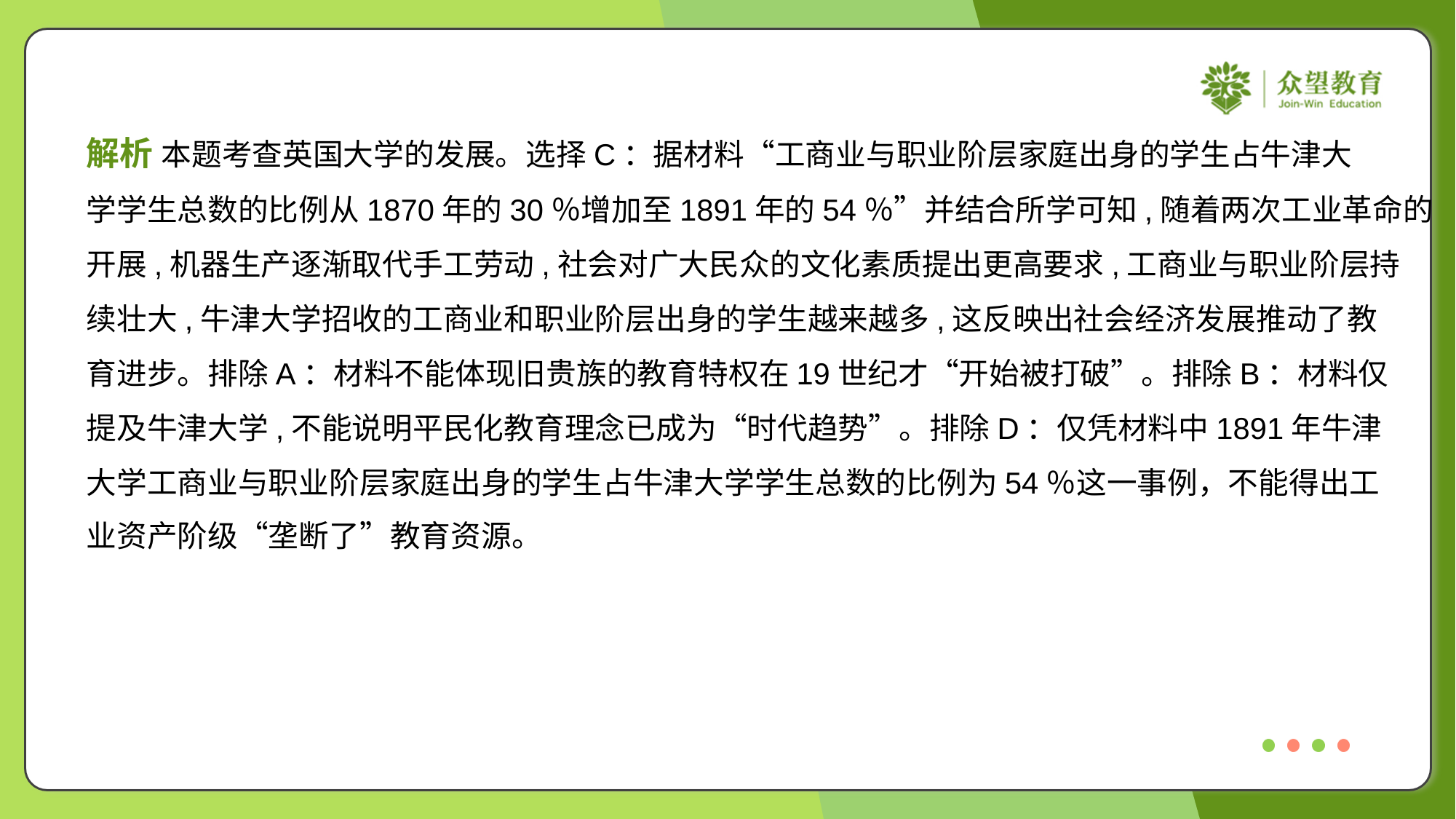

解析 本题考查英国大学的发展。选择C：据材料“工商业与职业阶层家庭出身的学生占牛津大
学学生总数的比例从1870年的30％增加至1891年的54％”并结合所学可知,随着两次工业革命的
开展,机器生产逐渐取代手工劳动,社会对广大民众的文化素质提出更高要求,工商业与职业阶层持
续壮大,牛津大学招收的工商业和职业阶层出身的学生越来越多,这反映出社会经济发展推动了教
育进步。排除A：材料不能体现旧贵族的教育特权在19世纪才“开始被打破”。排除B：材料仅
提及牛津大学,不能说明平民化教育理念已成为“时代趋势”。排除D：仅凭材料中1891年牛津
大学工商业与职业阶层家庭出身的学生占牛津大学学生总数的比例为54％这一事例，不能得出工
业资产阶级“垄断了”教育资源。